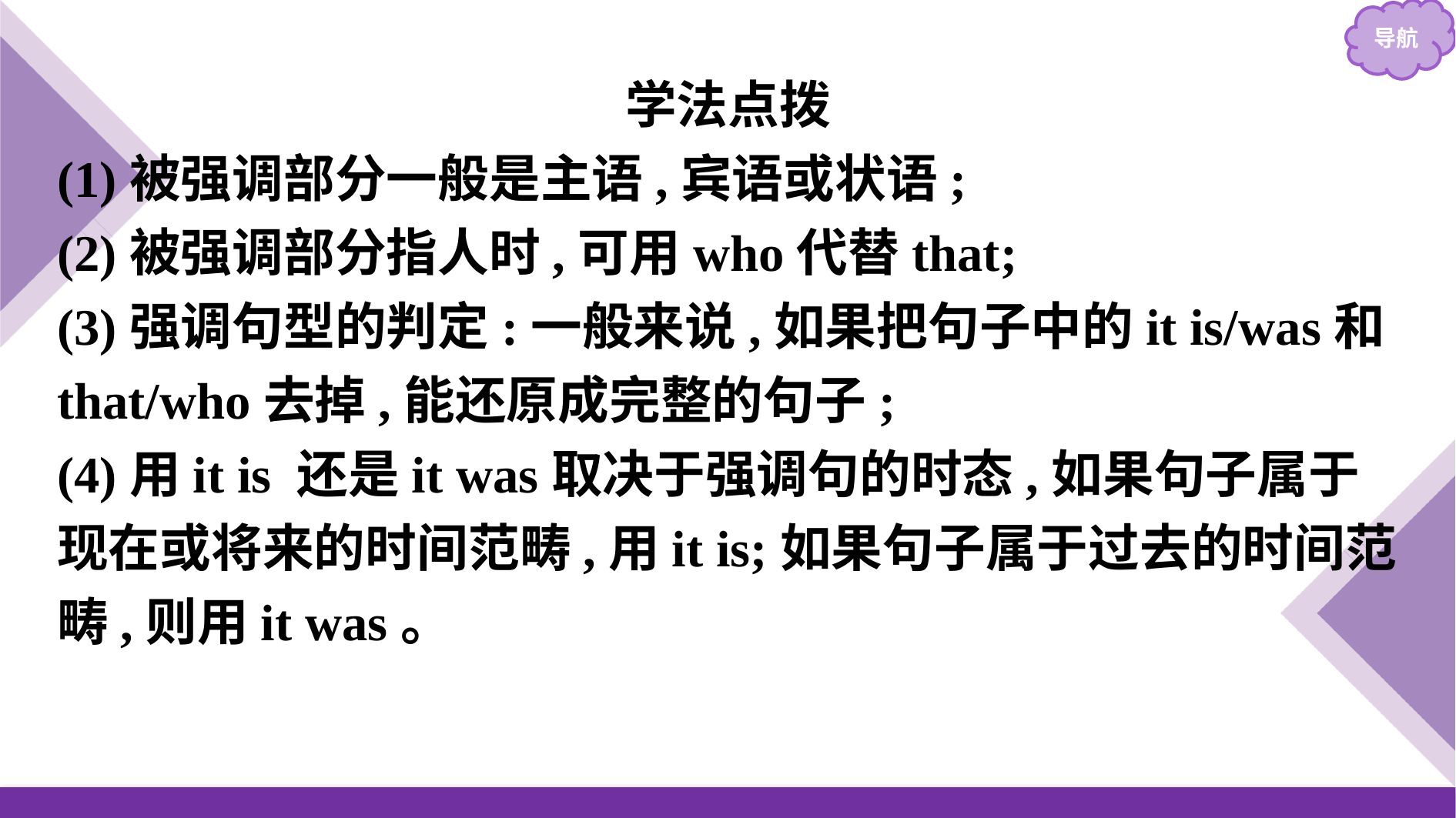

学法点拨
(1)被强调部分一般是主语,宾语或状语;
(2)被强调部分指人时,可用who代替that;
(3)强调句型的判定:一般来说,如果把句子中的it is/was和that/who去掉,能还原成完整的句子;
(4)用it is 还是it was取决于强调句的时态,如果句子属于现在或将来的时间范畴,用it is;如果句子属于过去的时间范畴,则用it was。